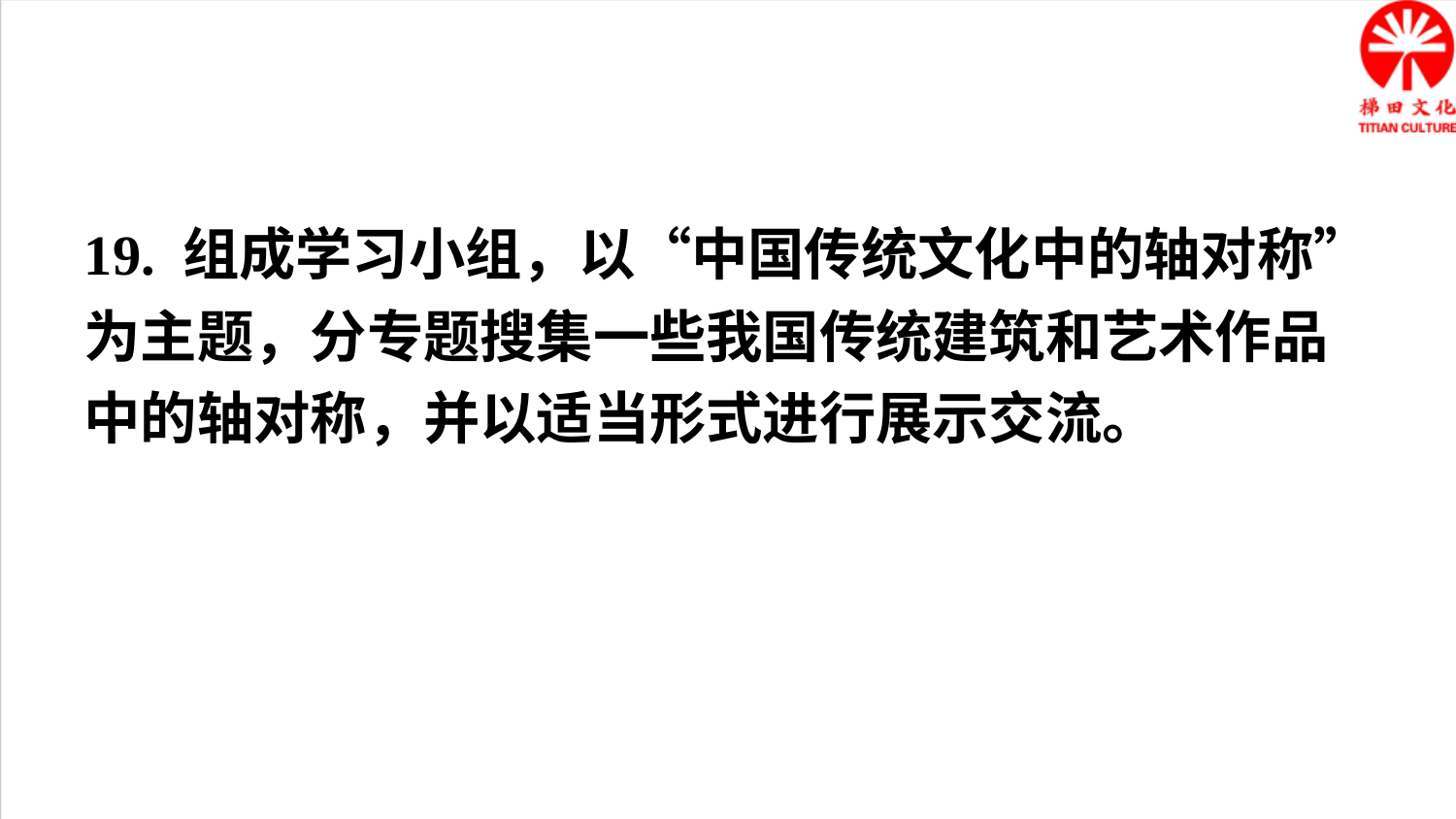

19. 组成学习小组，以“中国传统文化中的轴对称”为主题，分专题搜集一些我国传统建筑和艺术作品中的轴对称，并以适当形式进行展示交流。